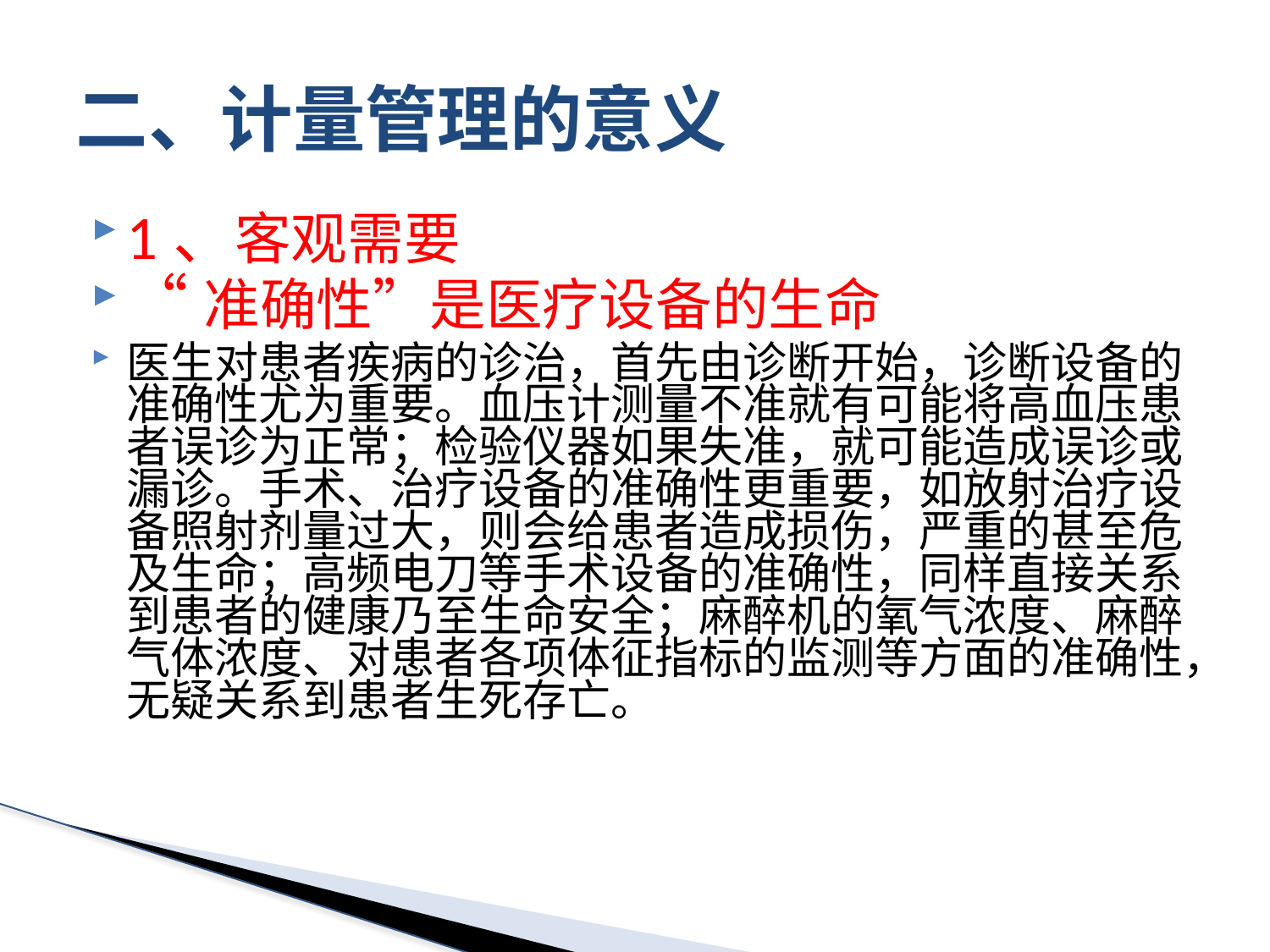

# 二、计量管理的意义
1、客观需要
“准确性”是医疗设备的生命
医生对患者疾病的诊治，首先由诊断开始，诊断设备的准确性尤为重要。血压计测量不准就有可能将高血压患者误诊为正常；检验仪器如果失准，就可能造成误诊或漏诊。手术、治疗设备的准确性更重要，如放射治疗设备照射剂量过大，则会给患者造成损伤，严重的甚至危及生命；高频电刀等手术设备的准确性，同样直接关系到患者的健康乃至生命安全；麻醉机的氧气浓度、麻醉气体浓度、对患者各项体征指标的监测等方面的准确性，无疑关系到患者生死存亡。